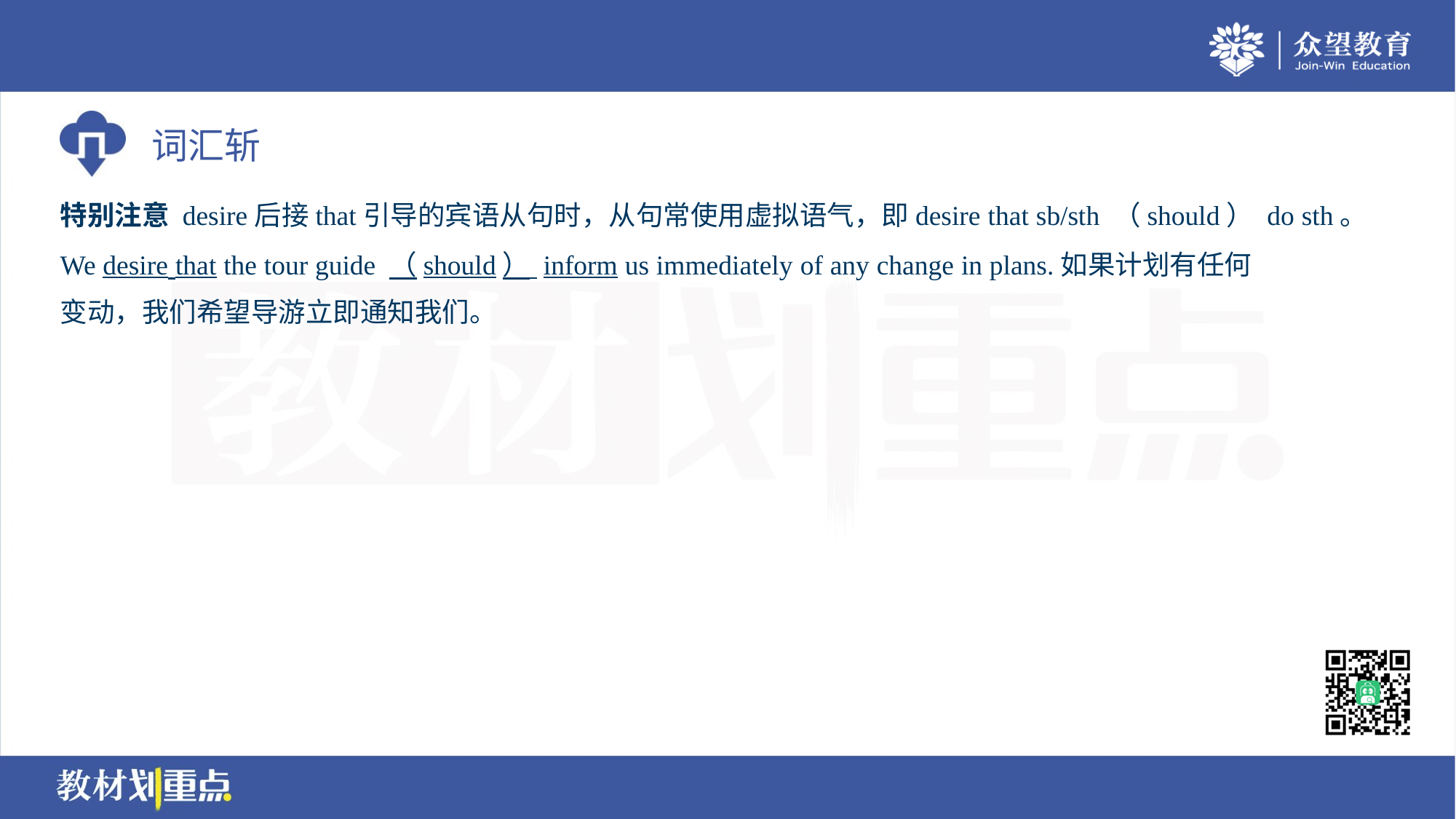

特别注意 desire后接that引导的宾语从句时，从句常使用虚拟语气，即desire that sb/sth （should） do sth。
We desire that the tour guide （should） inform us immediately of any change in plans.如果计划有任何
变动，我们希望导游立即通知我们。